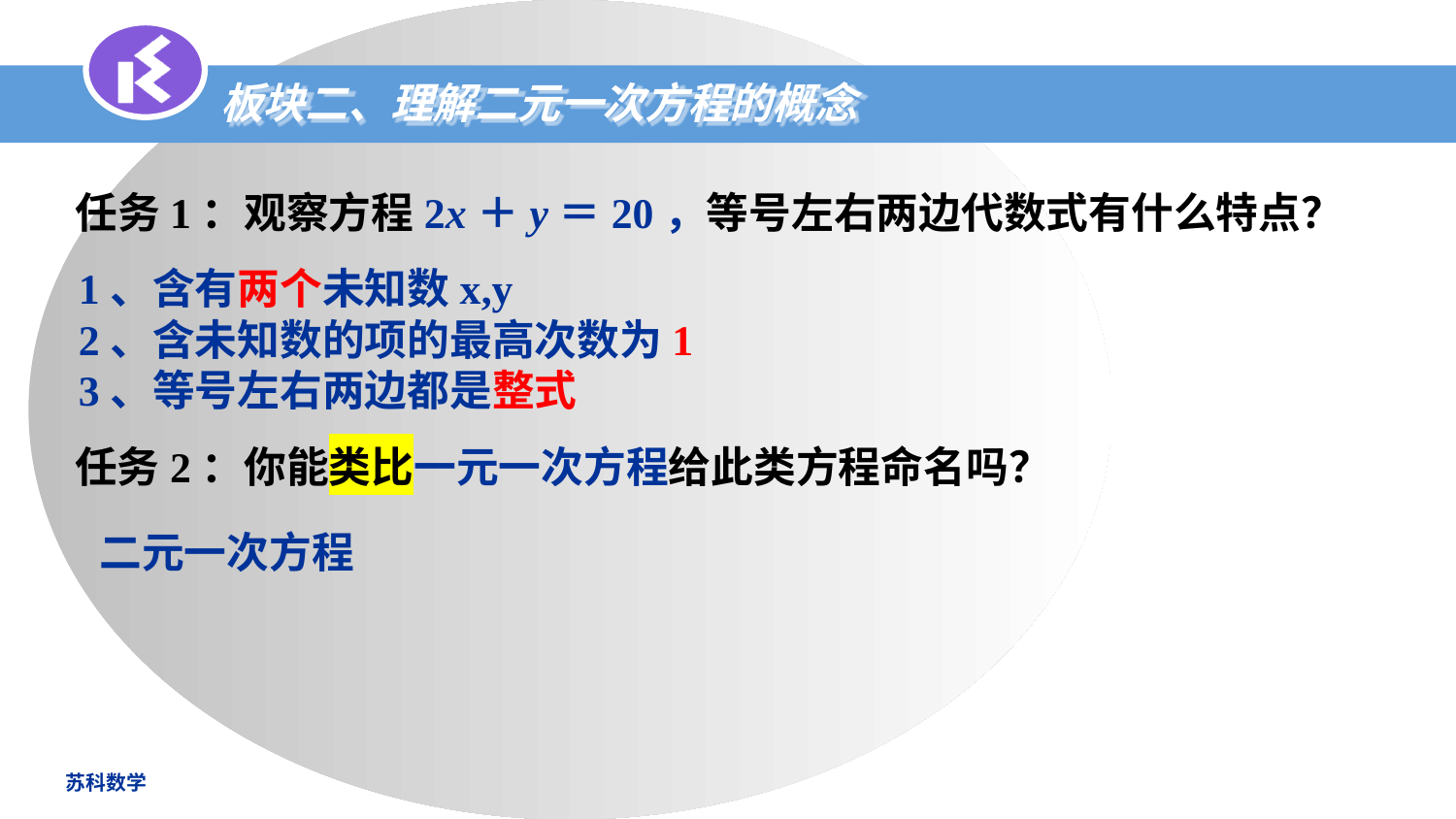

板块二、理解二元一次方程的概念
任务1：观察方程2x＋y＝20，等号左右两边代数式有什么特点？

1、含有两个未知数x,y
2、含未知数的项的最高次数为1
3、等号左右两边都是整式
任务2：你能类比一元一次方程给此类方程命名吗？
二元一次方程